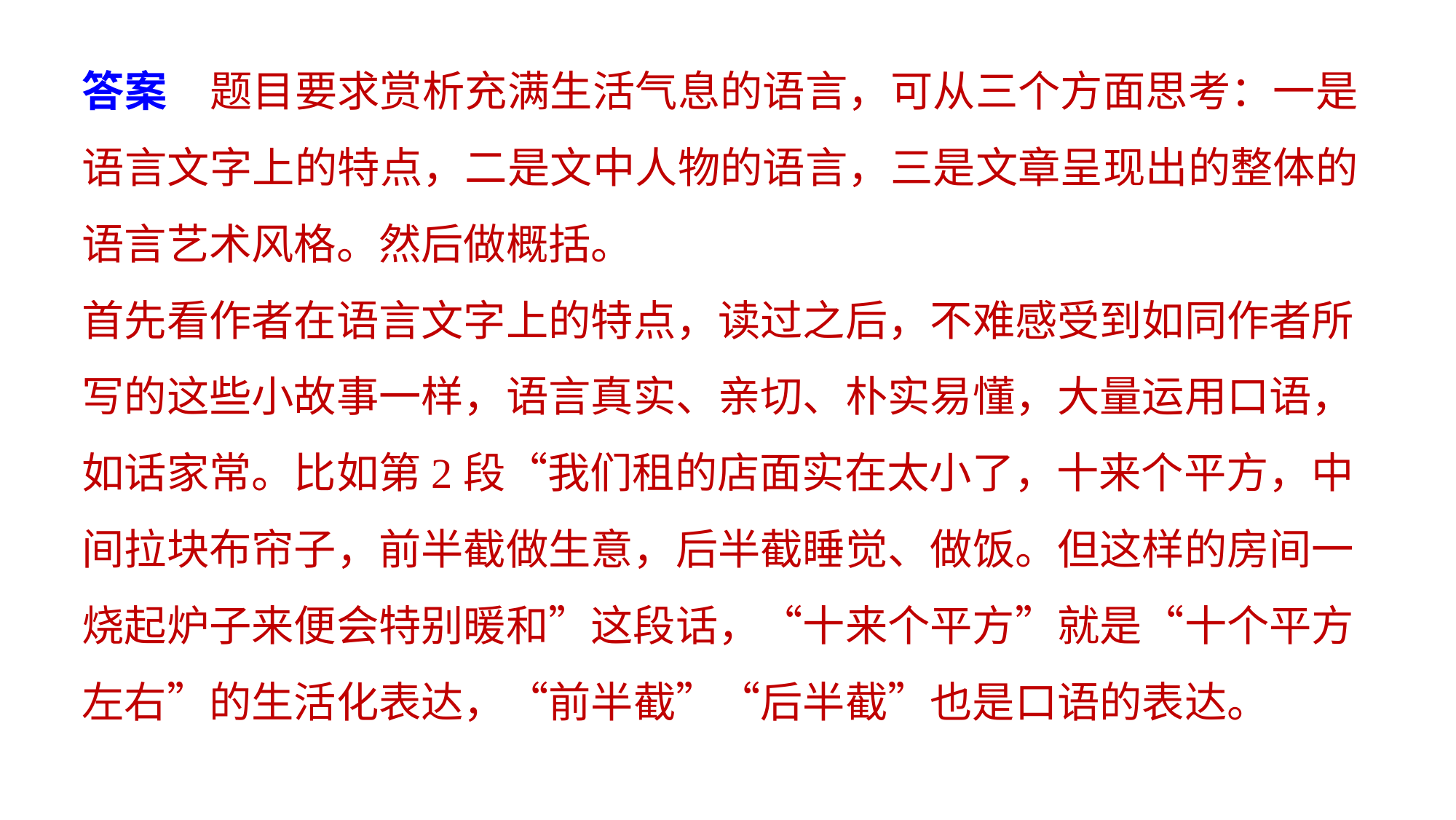

答案　题目要求赏析充满生活气息的语言，可从三个方面思考：一是语言文字上的特点，二是文中人物的语言，三是文章呈现出的整体的语言艺术风格。然后做概括。
首先看作者在语言文字上的特点，读过之后，不难感受到如同作者所写的这些小故事一样，语言真实、亲切、朴实易懂，大量运用口语，如话家常。比如第2段“我们租的店面实在太小了，十来个平方，中间拉块布帘子，前半截做生意，后半截睡觉、做饭。但这样的房间一烧起炉子来便会特别暖和”这段话，“十来个平方”就是“十个平方左右”的生活化表达，“前半截”“后半截”也是口语的表达。